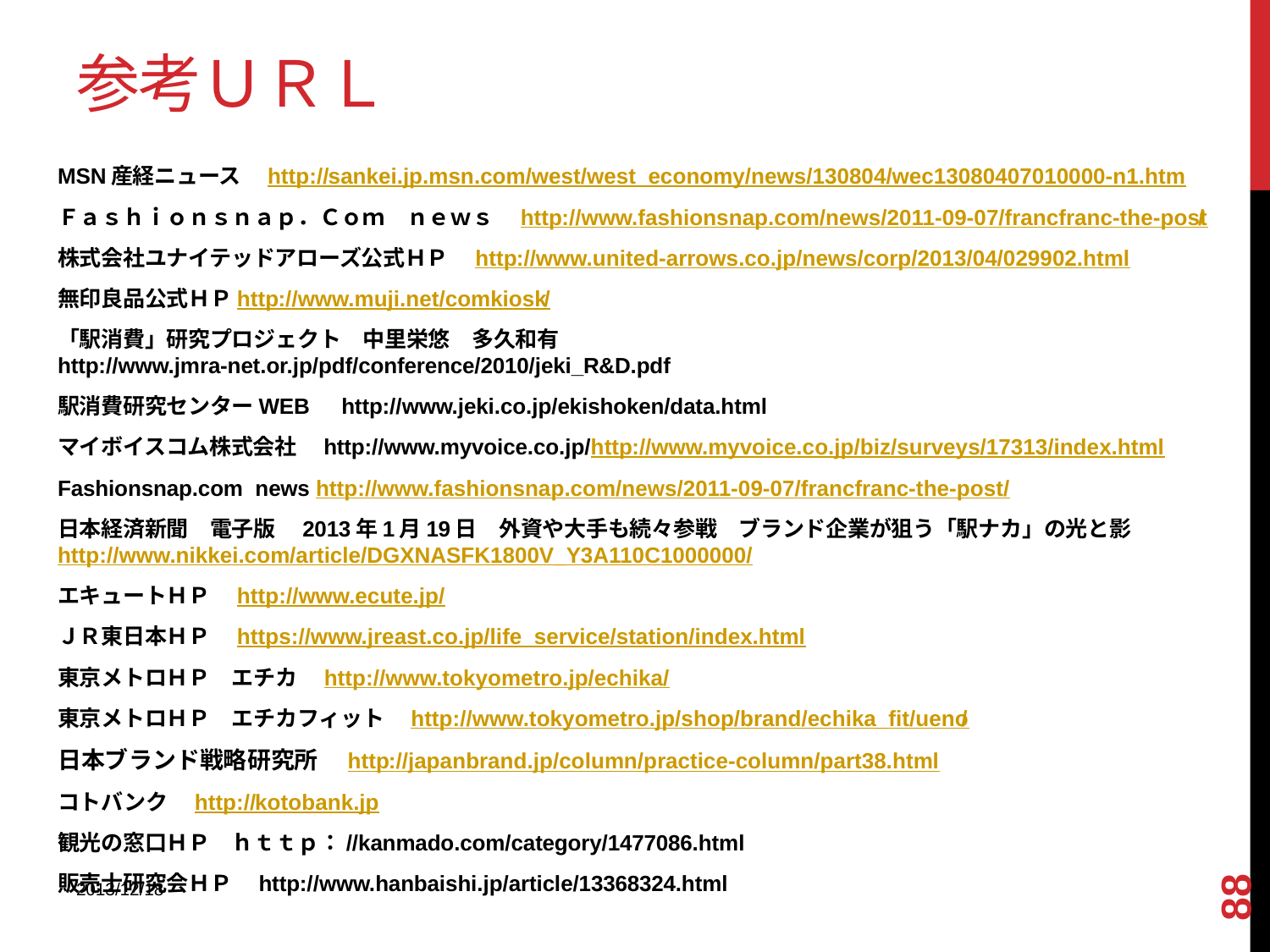

# 参考ＵＲＬ
MSN産経ニュース　http://sankei.jp.msn.com/west/west_economy/news/130804/wec13080407010000-n1.htm
Ｆａｓｈｉｏｎｓｎａｐ．Ｃｏｍ　ｎｅｗｓ　http://www.fashionsnap.com/news/2011-09-07/francfranc-the-post/
株式会社ユナイテッドアローズ公式ＨＰ　http://www.united-arrows.co.jp/news/corp/2013/04/029902.html
無印良品公式ＨＰhttp://www.muji.net/comkiosk/
「駅消費」研究プロジェクト　中里栄悠　多久和有　　http://www.jmra-net.or.jp/pdf/conference/2010/jeki_R&D.pdf
駅消費研究センターWEB　http://www.jeki.co.jp/ekishoken/data.html
マイボイスコム株式会社　http://www.myvoice.co.jp/http://www.myvoice.co.jp/biz/surveys/17313/index.html
Fashionsnap.com  news http://www.fashionsnap.com/news/2011-09-07/francfranc-the-post/
日本経済新聞　電子版　2013年1月19日　外資や大手も続々参戦　ブランド企業が狙う「駅ナカ」の光と影　http://www.nikkei.com/article/DGXNASFK1800V_Y3A110C1000000/
エキュートＨＰ　http://www.ecute.jp/
ＪＲ東日本ＨＰ　https://www.jreast.co.jp/life_service/station/index.html
東京メトロＨＰ　エチカ　http://www.tokyometro.jp/echika/
東京メトロＨＰ　エチカフィット　http://www.tokyometro.jp/shop/brand/echika_fit/ueno/
日本ブランド戦略研究所　http://japanbrand.jp/column/practice-column/part38.html
コトバンク　http://kotobank.jp
観光の窓口ＨＰ　ｈｔｔｐ：//kanmado.com/category/1477086.html
販売士研究会ＨＰ　http://www.hanbaishi.jp/article/13368324.html

88
2013/12/18